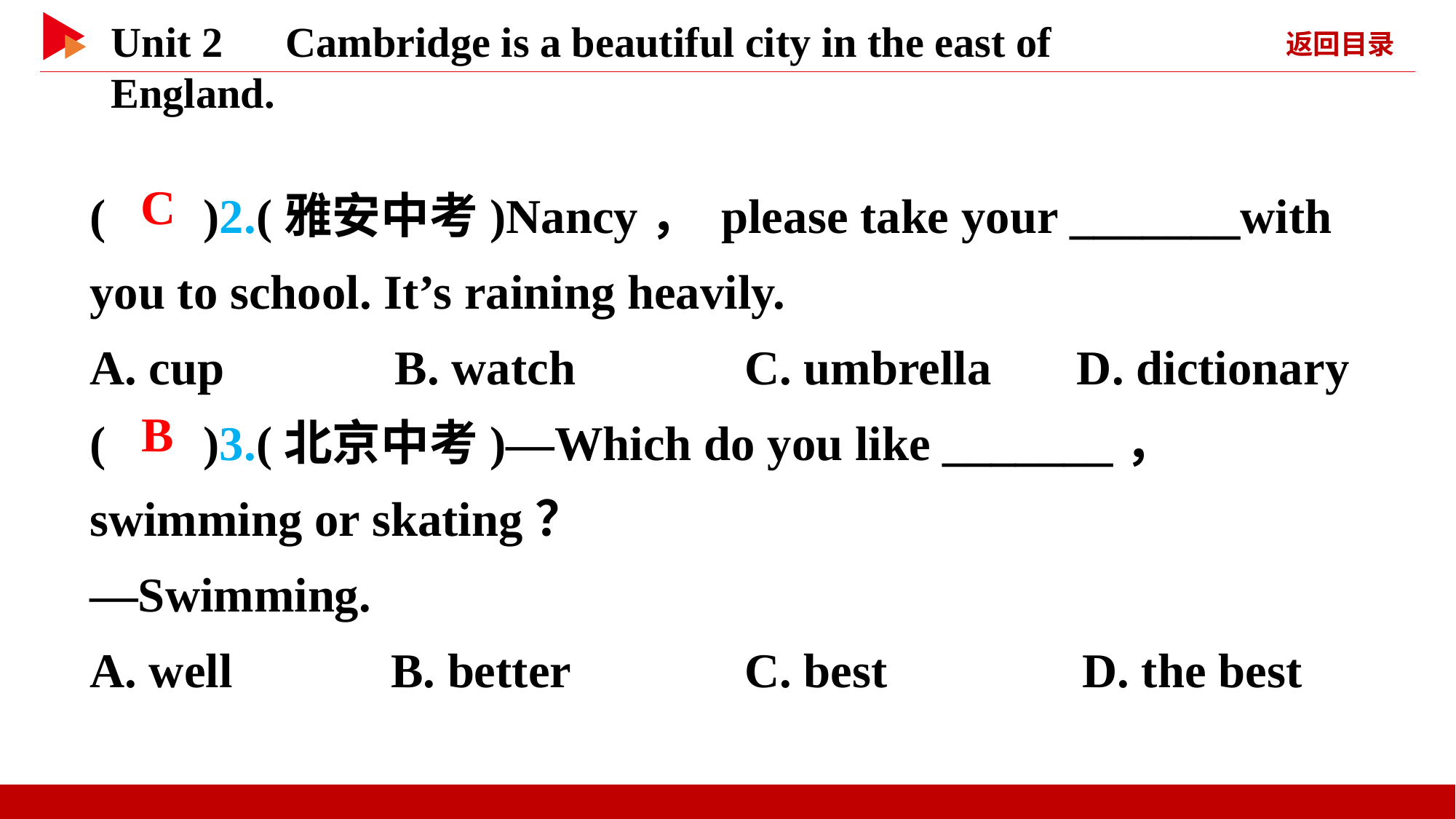

(        )2.(雅安中考)Nancy， please take your _______with you to school. It’s raining heavily.
A. cup              B. watch		C. umbrella       D. dictionary
(        )3.(北京中考)—Which do you like _______， swimming or skating？
—Swimming.
A. well             B. better		C. best                D. the best
   C
   B